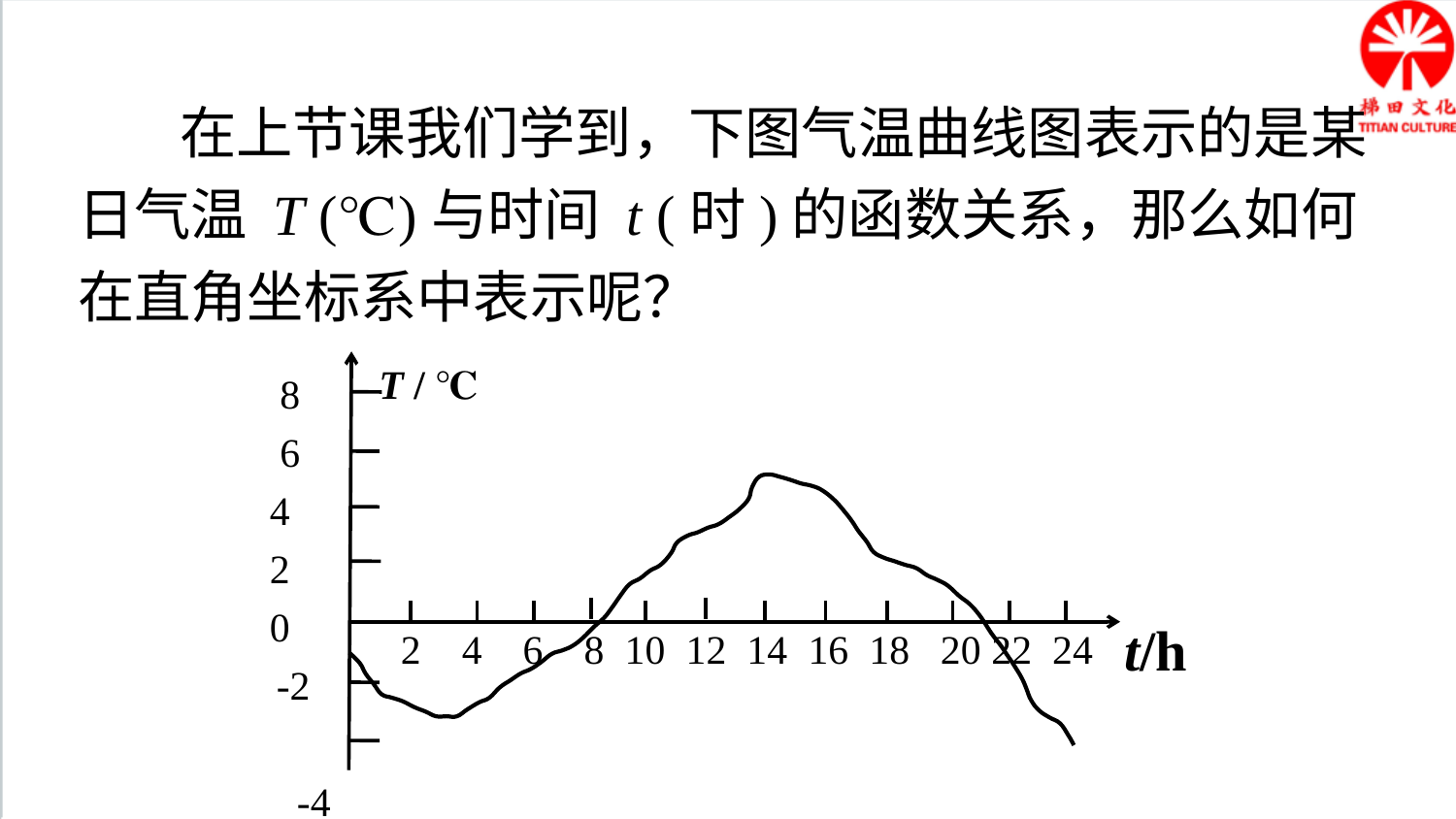

在上节课我们学到，下图气温曲线图表示的是某日气温 T (℃)与时间 t (时)的函数关系，那么如何在直角坐标系中表示呢？
T / ℃

t/h
2    4    6    8  10  12  14  16  18   20 22  24
8
6
4
2
0
-2
-4